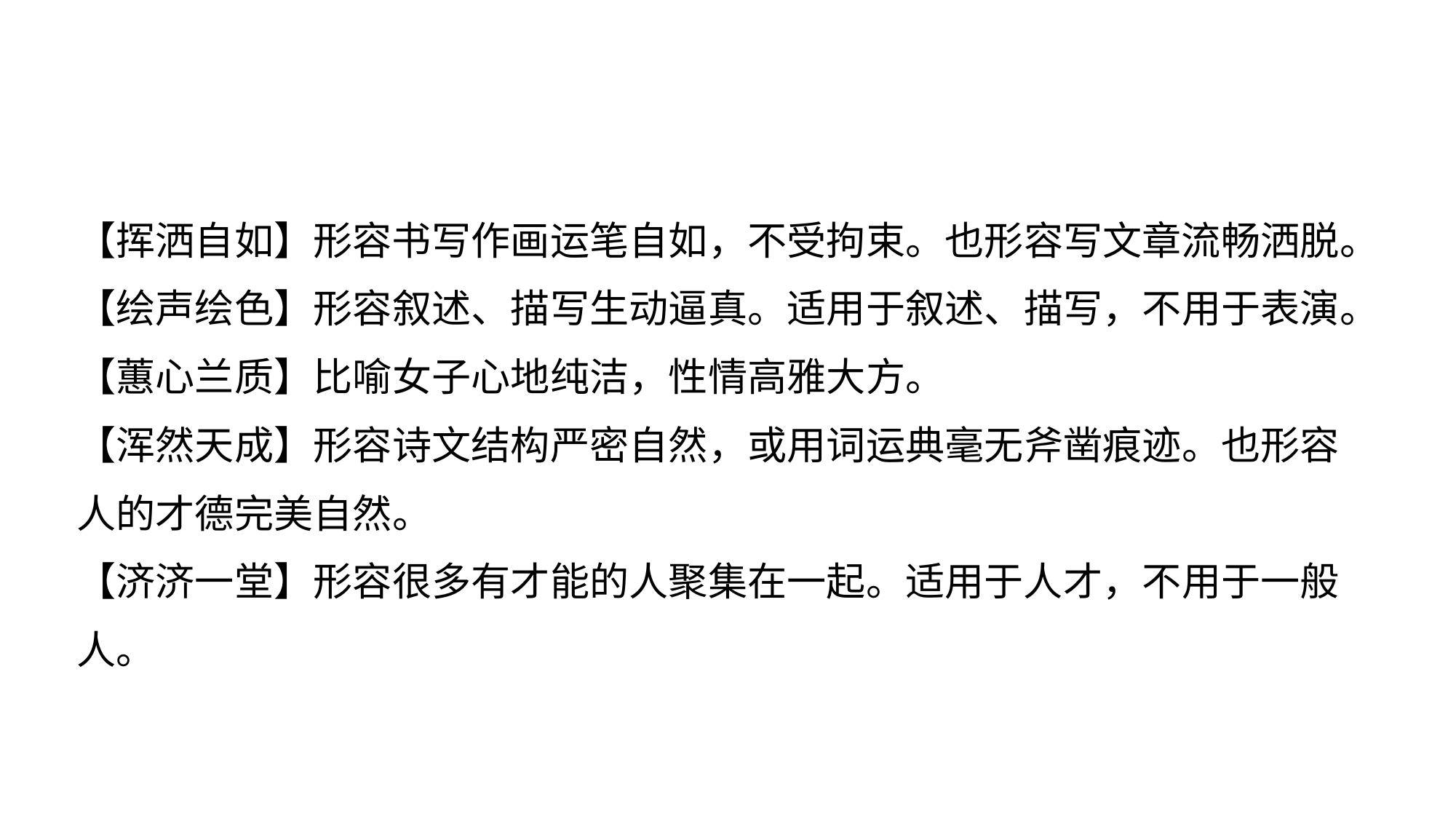

【挥洒自如】形容书写作画运笔自如，不受拘束。也形容写文章流畅洒脱。
【绘声绘色】形容叙述、描写生动逼真。适用于叙述、描写，不用于表演。
【蕙心兰质】比喻女子心地纯洁，性情高雅大方。
【浑然天成】形容诗文结构严密自然，或用词运典毫无斧凿痕迹。也形容人的才德完美自然。
【济济一堂】形容很多有才能的人聚集在一起。适用于人才，不用于一般人。